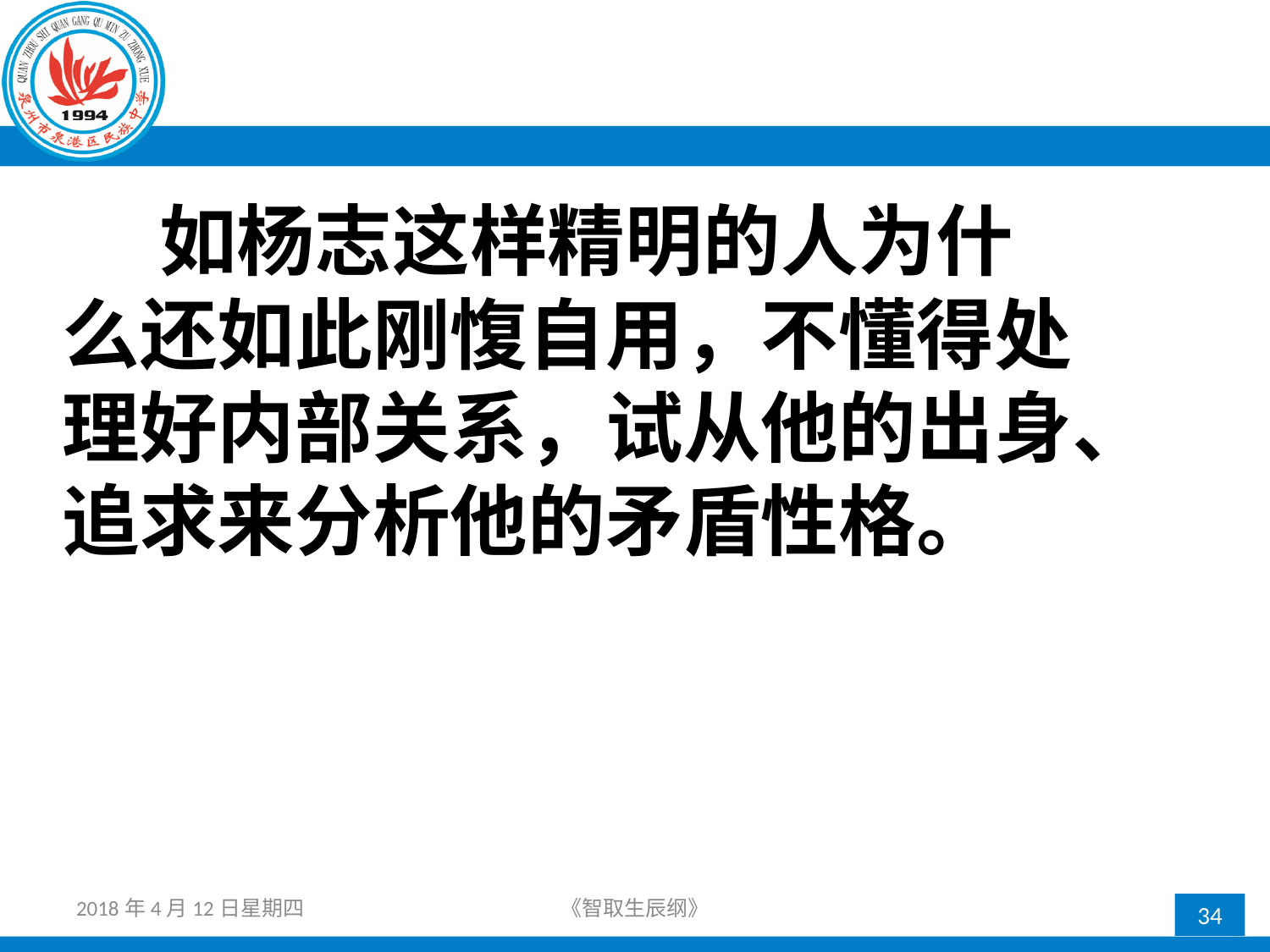

如杨志这样精明的人为什
么还如此刚愎自用，不懂得处
理好内部关系，试从他的出身、
追求来分析他的矛盾性格。
2018年4月12日星期四
《智取生辰纲》